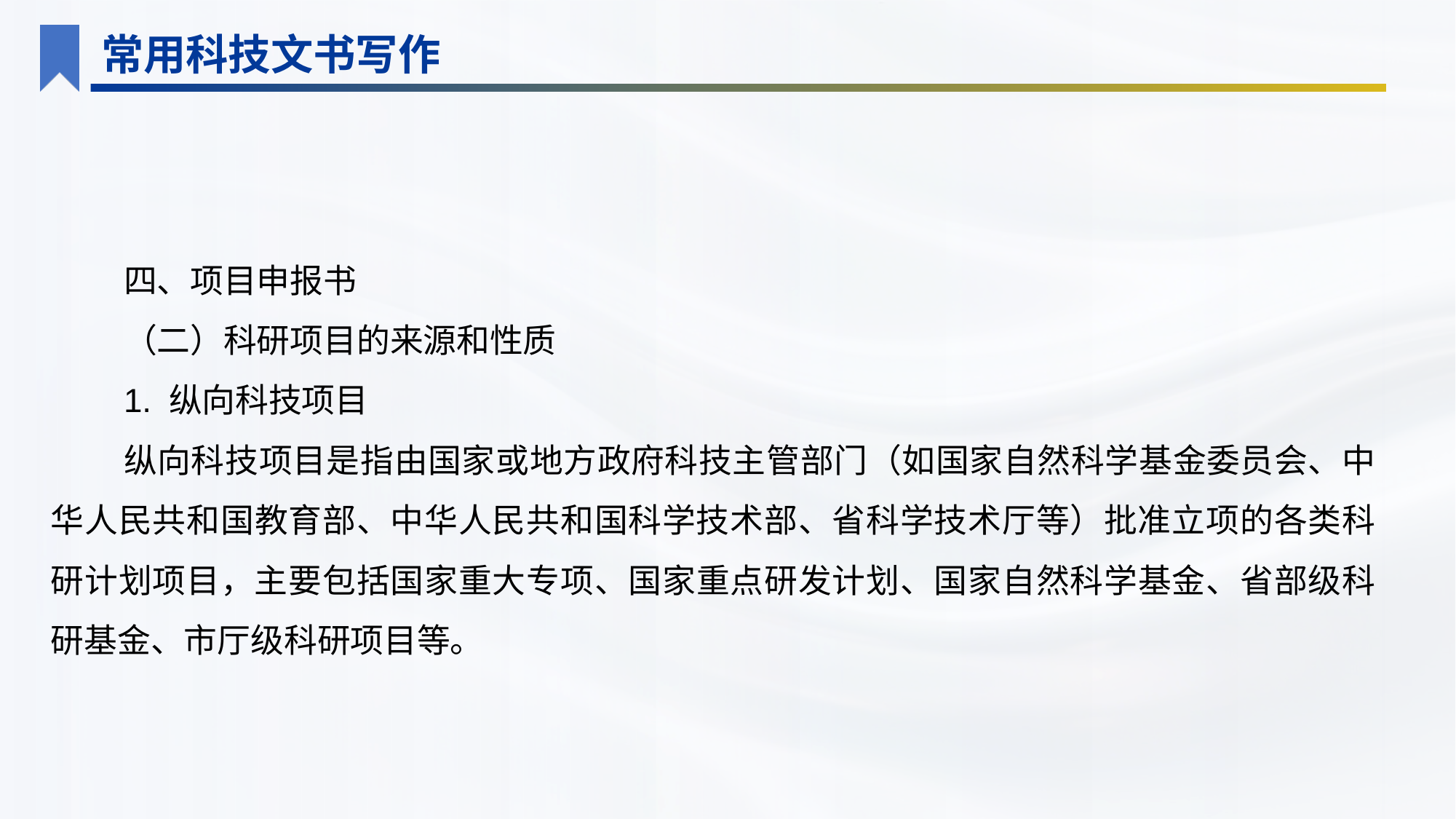

常用科技文书写作
四、项目申报书
（二）科研项目的来源和性质
1. 纵向科技项目
纵向科技项目是指由国家或地方政府科技主管部门（如国家自然科学基金委员会、中华人民共和国教育部、中华人民共和国科学技术部、省科学技术厅等）批准立项的各类科研计划项目，主要包括国家重大专项、国家重点研发计划、国家自然科学基金、省部级科研基金、市厅级科研项目等。